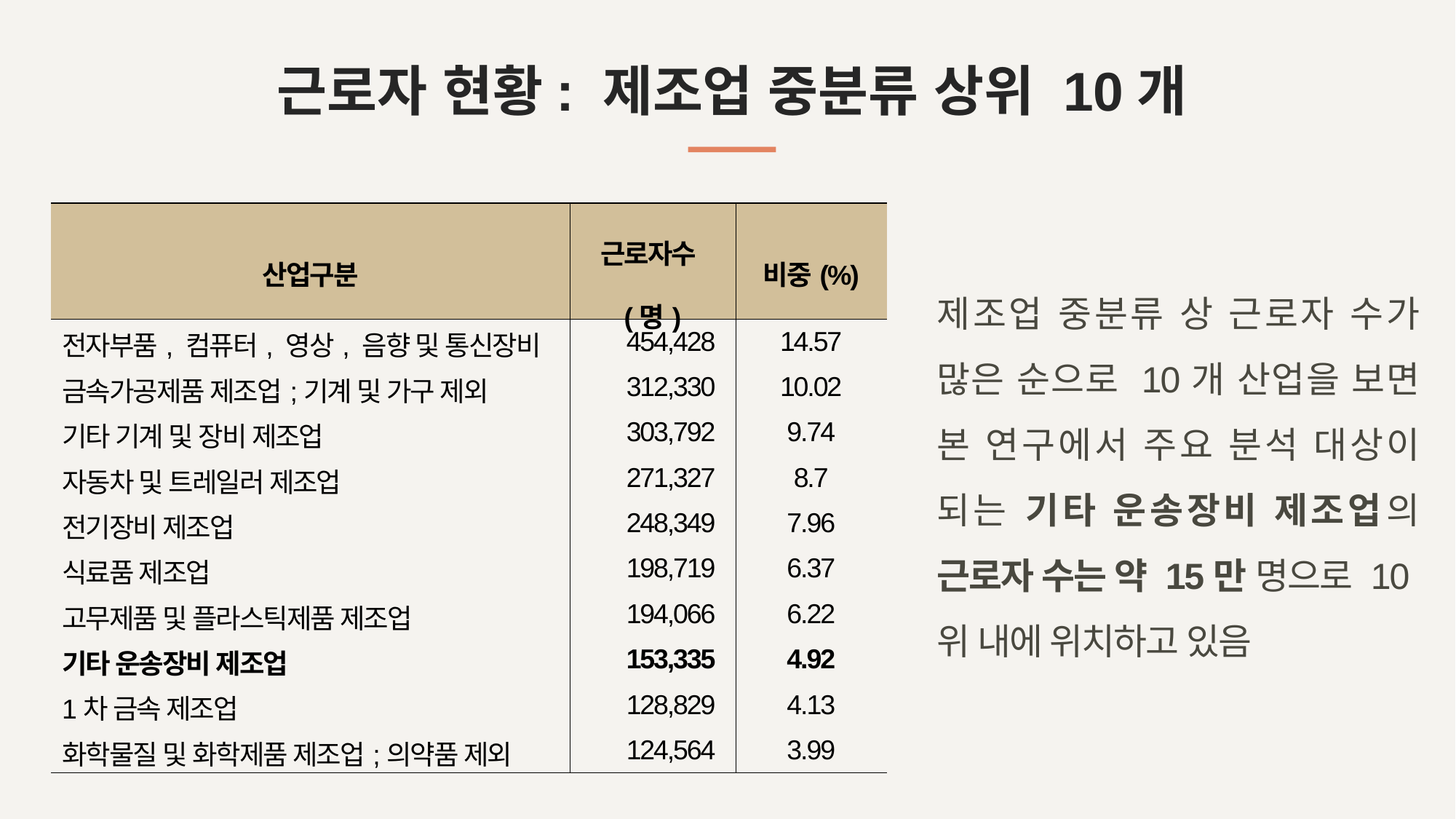

# 근로자 현황: 제조업 중분류 상위 10개

| 산업구분 | 근로자수(명) | 비중(%) |
| --- | --- | --- |
| 전자부품, 컴퓨터, 영상, 음향 및 통신장비 | 454,428 | 14.57 |
| 금속가공제품 제조업;기계 및 가구 제외 | 312,330 | 10.02 |
| 기타 기계 및 장비 제조업 | 303,792 | 9.74 |
| 자동차 및 트레일러 제조업 | 271,327 | 8.7 |
| 전기장비 제조업 | 248,349 | 7.96 |
| 식료품 제조업 | 198,719 | 6.37 |
| 고무제품 및 플라스틱제품 제조업 | 194,066 | 6.22 |
| 기타 운송장비 제조업 | 153,335 | 4.92 |
| 1차 금속 제조업 | 128,829 | 4.13 |
| 화학물질 및 화학제품 제조업;의약품 제외 | 124,564 | 3.99 |
제조업 중분류 상 근로자 수가 많은 순으로 10개 산업을 보면 본 연구에서 주요 분석 대상이 되는 기타 운송장비 제조업의 근로자 수는 약 15만 명으로 10위 내에 위치하고 있음